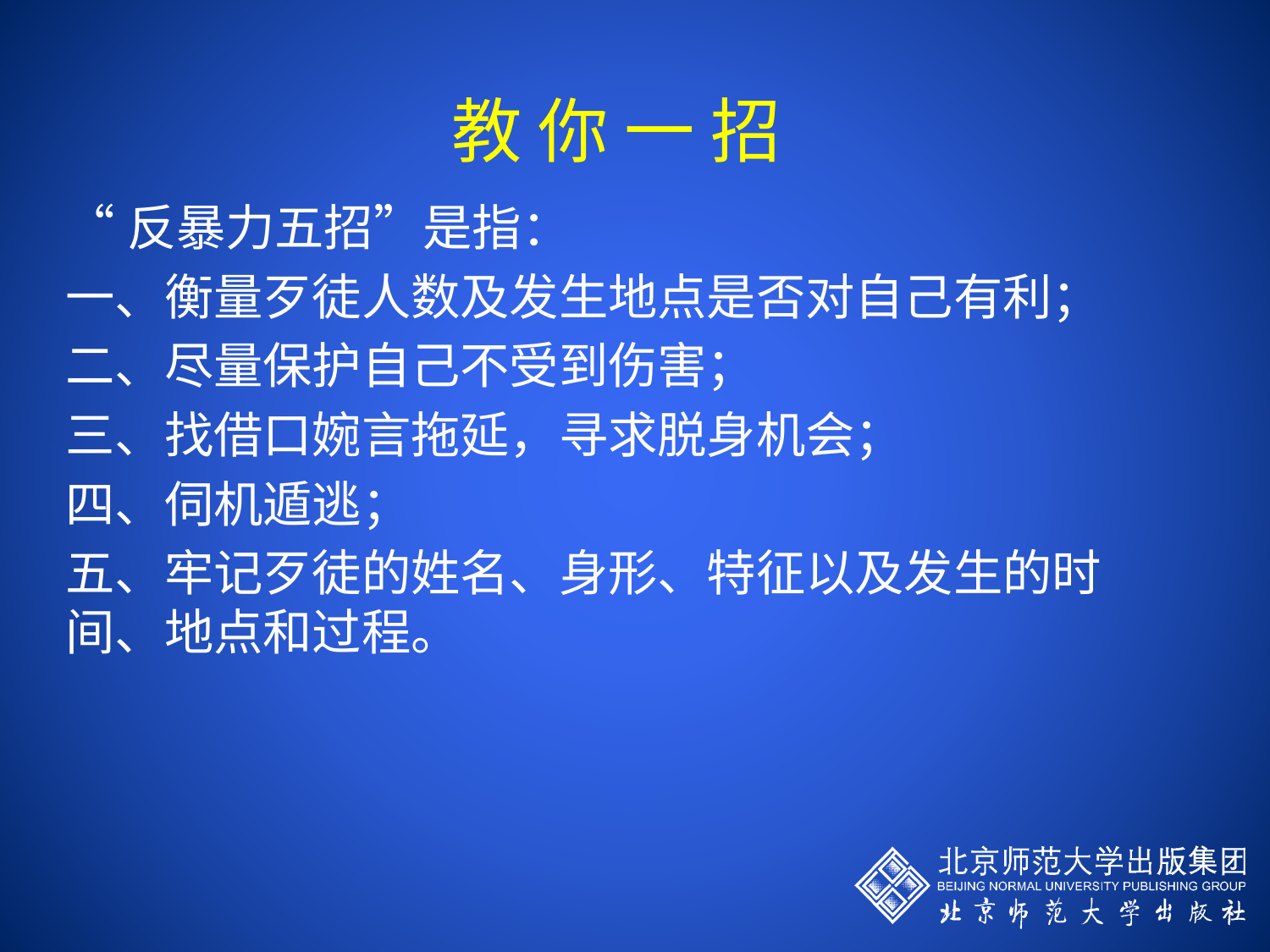

教 你 一 招
“反暴力五招”是指：
一、衡量歹徒人数及发生地点是否对自己有利；
二、尽量保护自己不受到伤害；
三、找借口婉言拖延，寻求脱身机会；
四、伺机遁逃；
五、牢记歹徒的姓名、身形、特征以及发生的时间、地点和过程。